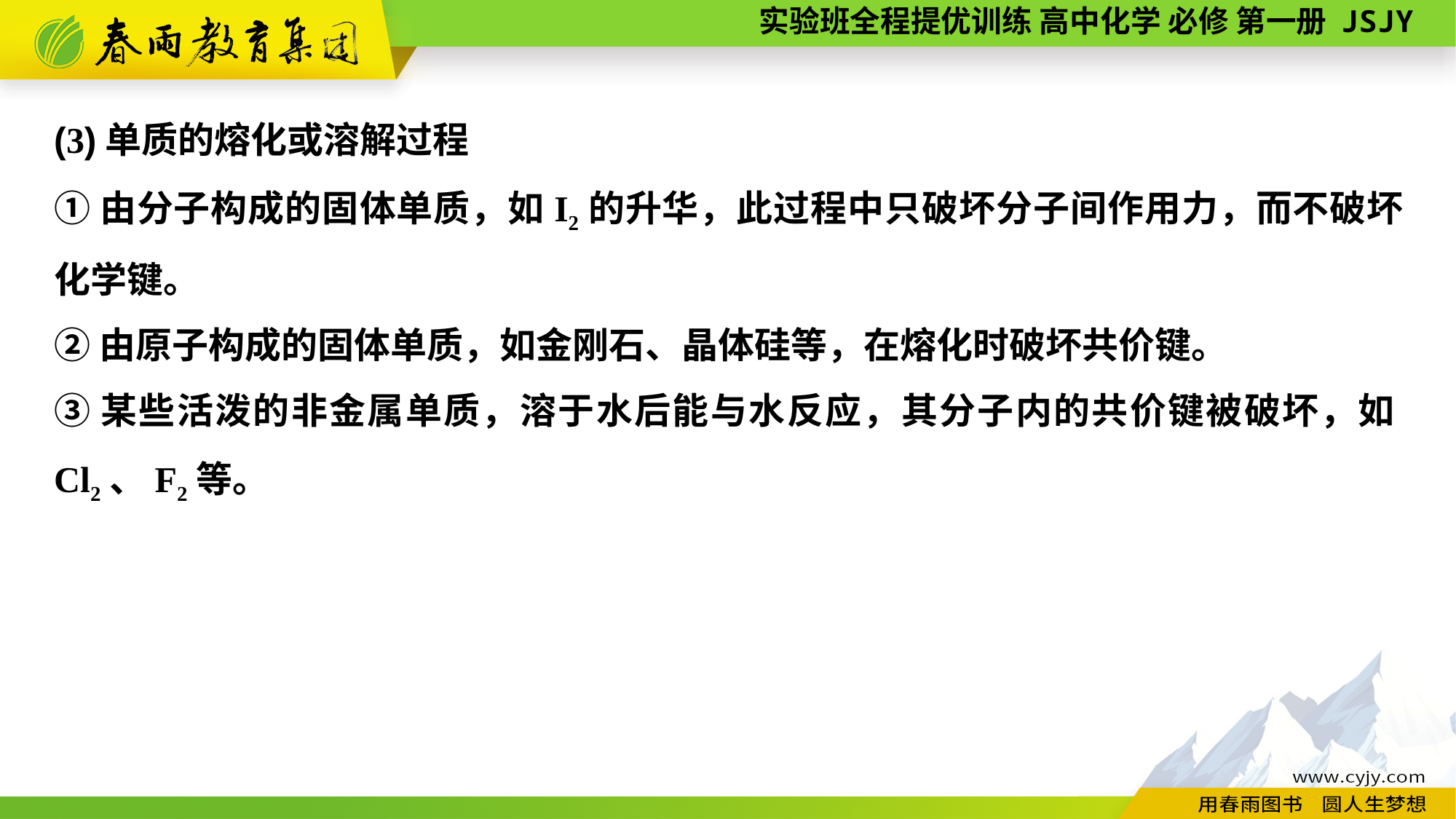

(3)单质的熔化或溶解过程
①由分子构成的固体单质，如I2的升华，此过程中只破坏分子间作用力，而不破坏化学键。
②由原子构成的固体单质，如金刚石、晶体硅等，在熔化时破坏共价键。
③某些活泼的非金属单质，溶于水后能与水反应，其分子内的共价键被破坏，如Cl2、F2等。